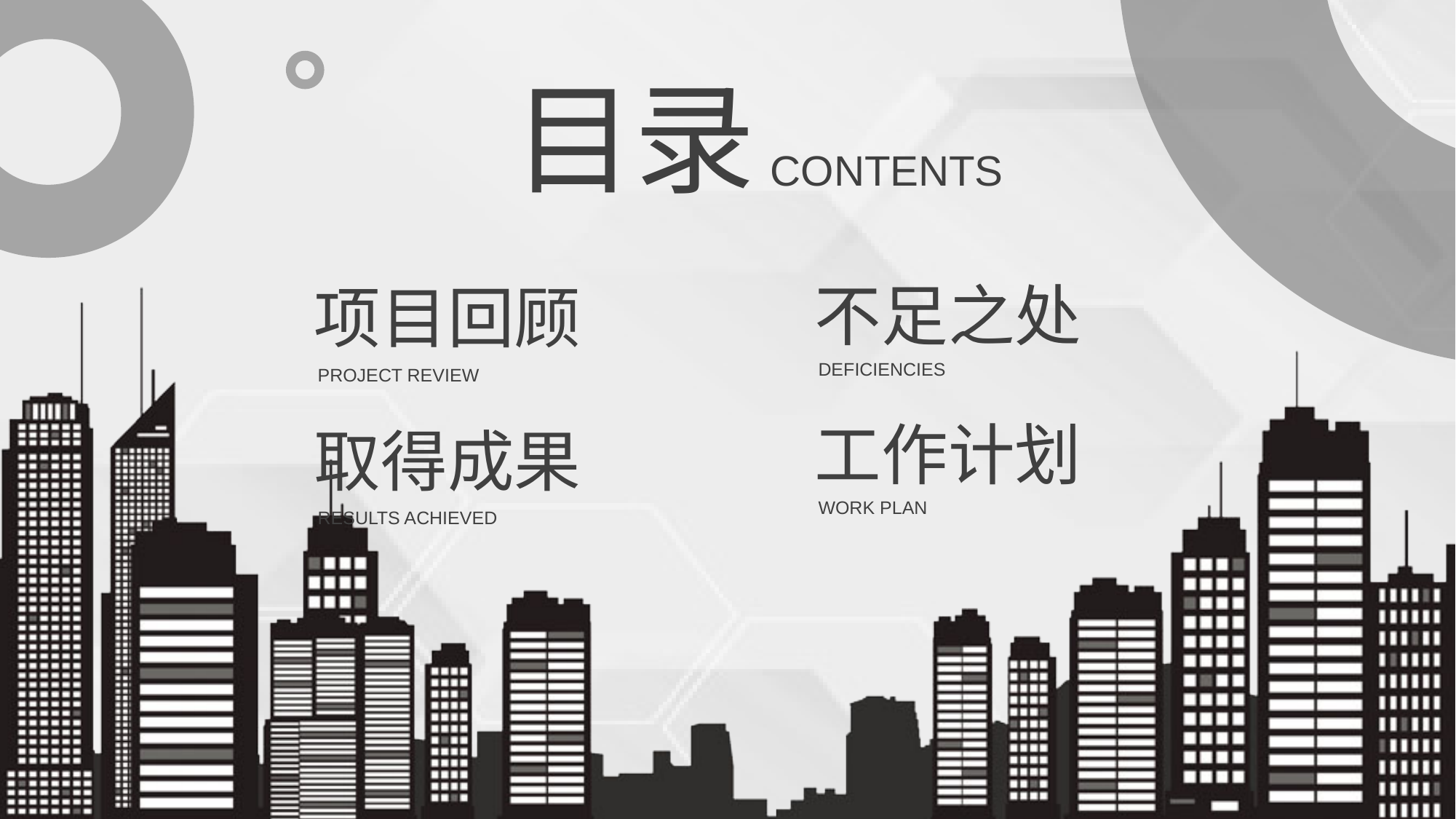

目录
CONTENTS
项目回顾
PROJECT REVIEW
不足之处
DEFICIENCIES
工作计划
WORK PLAN
取得成果
RESULTS ACHIEVED